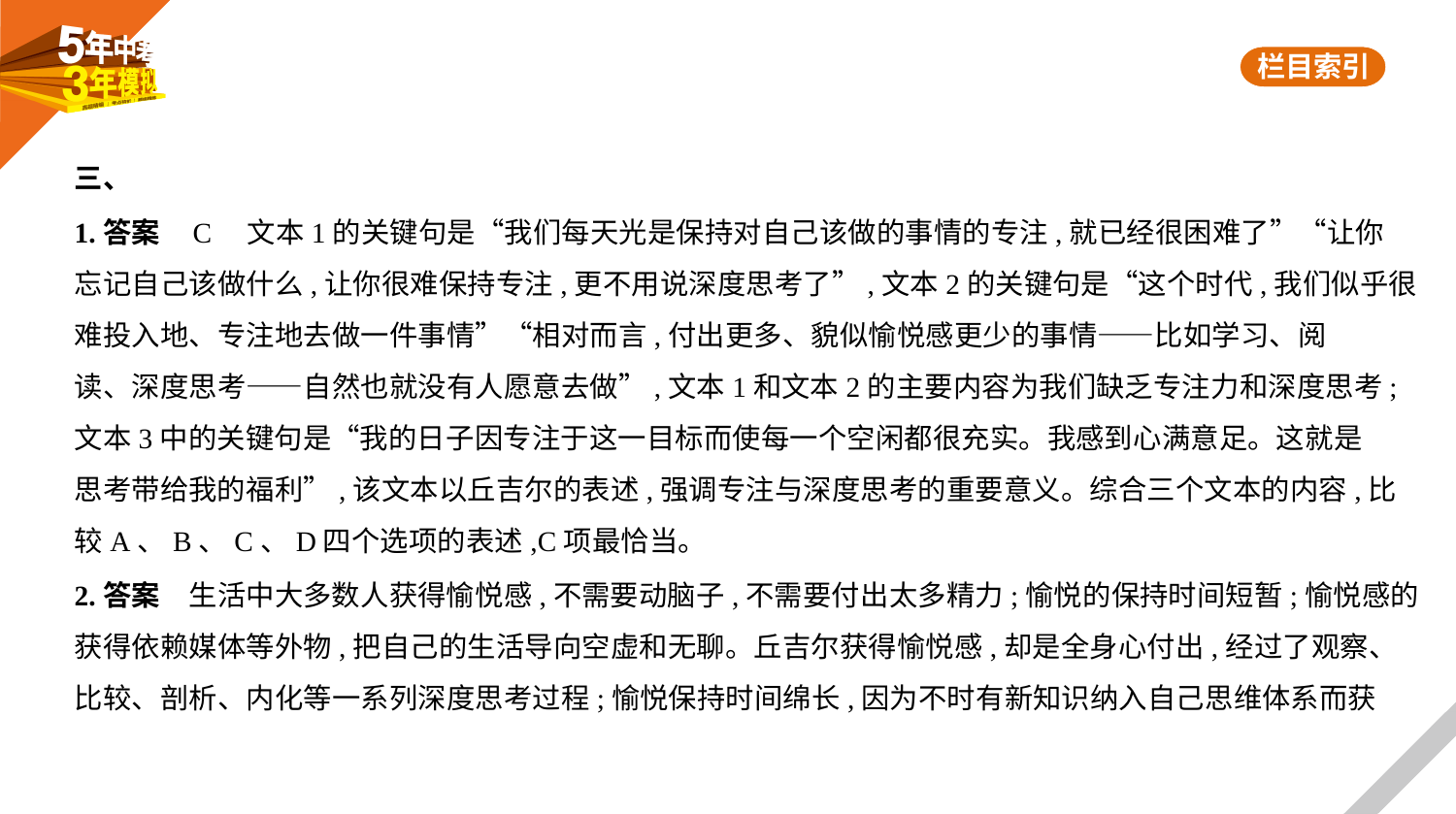

三、
1.答案    C　文本1的关键句是“我们每天光是保持对自己该做的事情的专注,就已经很困难了”“让你
忘记自己该做什么,让你很难保持专注,更不用说深度思考了”,文本2的关键句是“这个时代,我们似乎很
难投入地、专注地去做一件事情”“相对而言,付出更多、貌似愉悦感更少的事情——比如学习、阅
读、深度思考——自然也就没有人愿意去做”,文本1和文本2的主要内容为我们缺乏专注力和深度思考;
文本3中的关键句是“我的日子因专注于这一目标而使每一个空闲都很充实。我感到心满意足。这就是
思考带给我的福利”,该文本以丘吉尔的表述,强调专注与深度思考的重要意义。综合三个文本的内容,比
较A、B、C、D四个选项的表述,C项最恰当。
2.答案　生活中大多数人获得愉悦感,不需要动脑子,不需要付出太多精力;愉悦的保持时间短暂;愉悦感的
获得依赖媒体等外物,把自己的生活导向空虚和无聊。丘吉尔获得愉悦感,却是全身心付出,经过了观察、
比较、剖析、内化等一系列深度思考过程;愉悦保持时间绵长,因为不时有新知识纳入自己思维体系而获